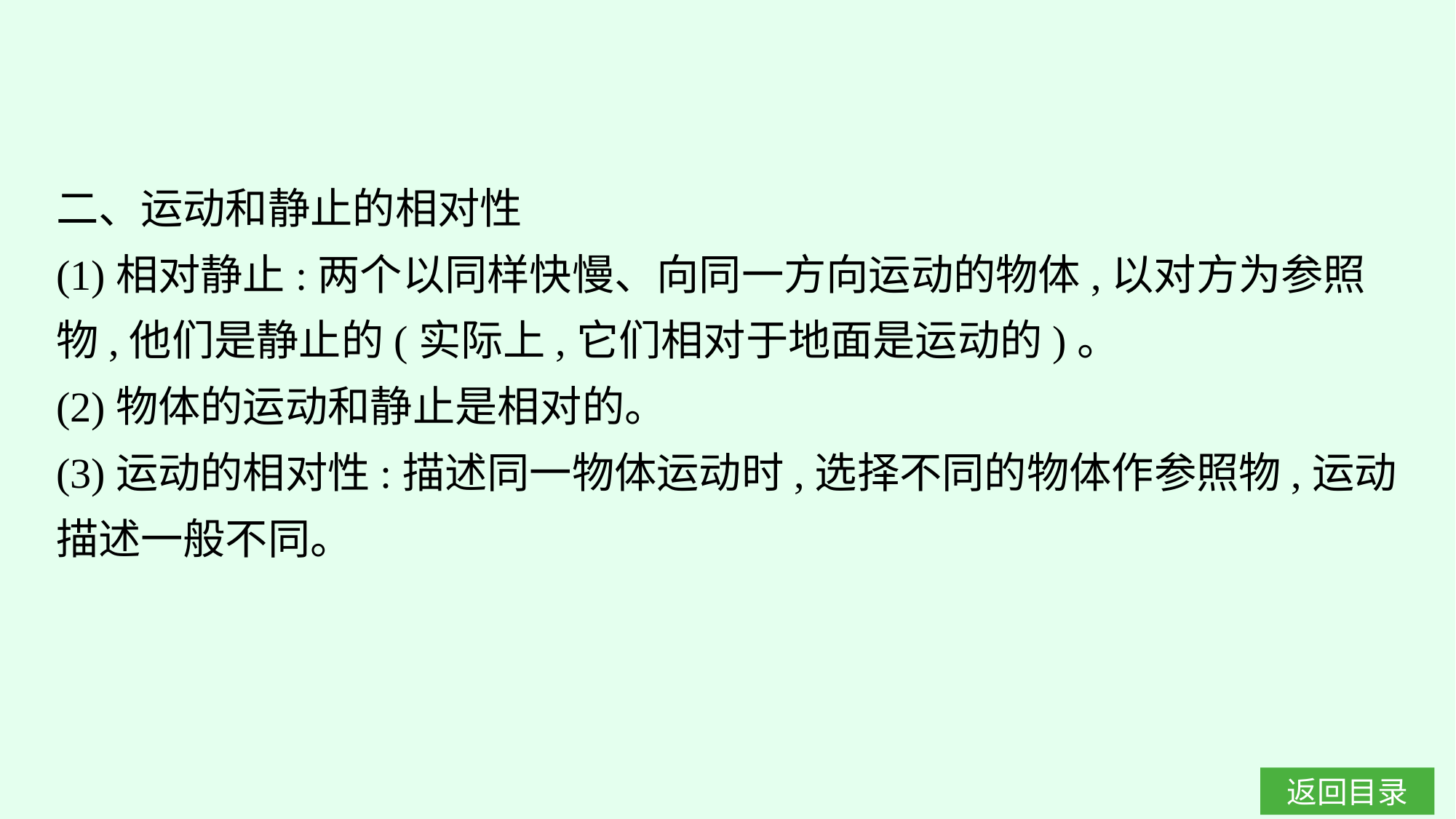

二、运动和静止的相对性
(1)相对静止:两个以同样快慢、向同一方向运动的物体,以对方为参照物,他们是静止的(实际上,它们相对于地面是运动的)。
(2)物体的运动和静止是相对的。
(3)运动的相对性:描述同一物体运动时,选择不同的物体作参照物,运动描述一般不同。